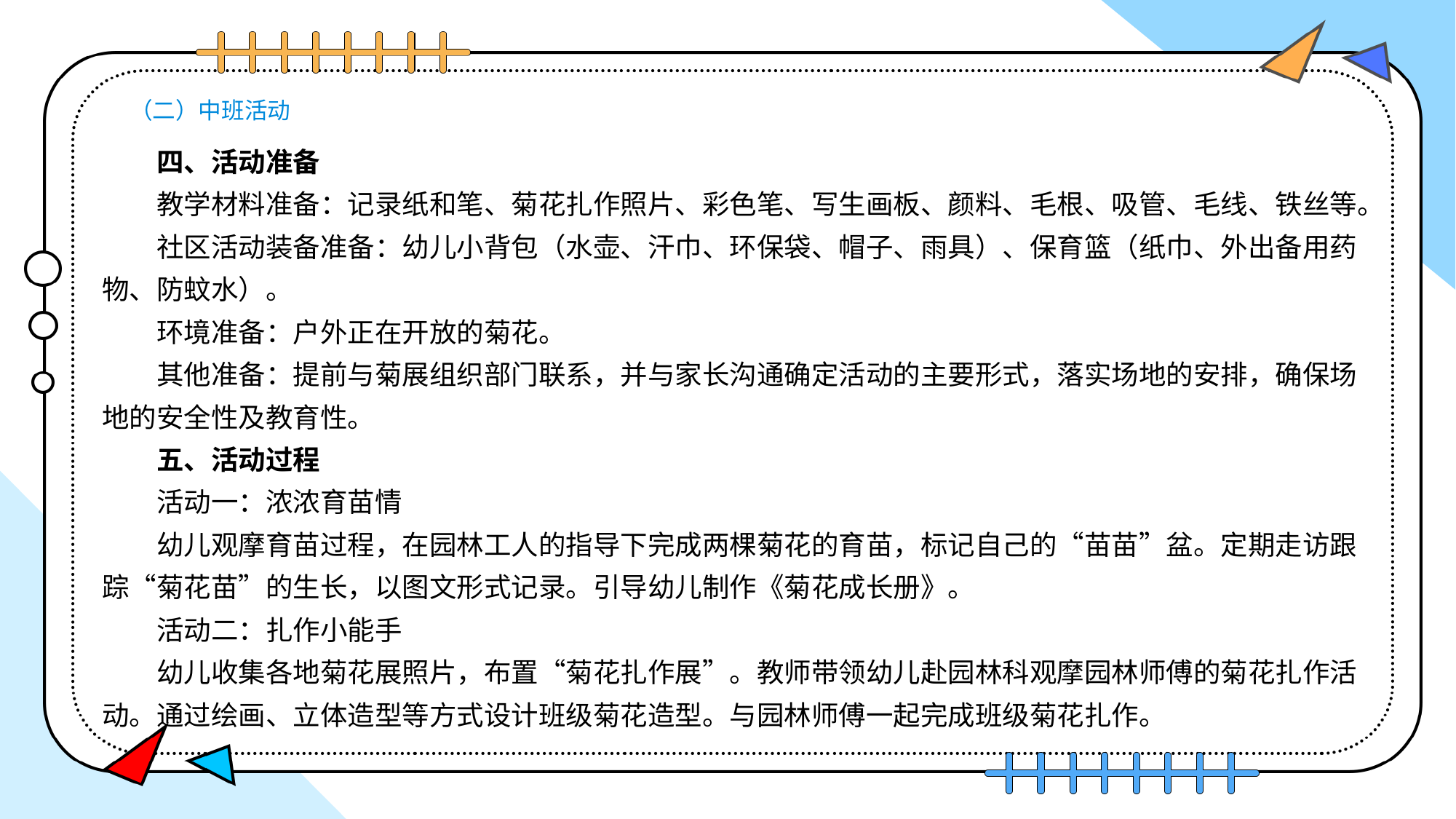

# （二）中班活动
四、活动准备
教学材料准备：记录纸和笔、菊花扎作照片、彩色笔、写生画板、颜料、毛根、吸管、毛线、铁丝等。
社区活动装备准备：幼儿小背包（水壶、汗巾、环保袋、帽子、雨具）、保育篮（纸巾、外出备用药物、防蚊水）。
环境准备：户外正在开放的菊花。
其他准备：提前与菊展组织部门联系，并与家长沟通确定活动的主要形式，落实场地的安排，确保场地的安全性及教育性。
五、活动过程
活动一：浓浓育苗情
幼儿观摩育苗过程，在园林工人的指导下完成两棵菊花的育苗，标记自己的“苗苗”盆。定期走访跟踪“菊花苗”的生长，以图文形式记录。引导幼儿制作《菊花成长册》。
活动二：扎作小能手
幼儿收集各地菊花展照片，布置“菊花扎作展”。教师带领幼儿赴园林科观摩园林师傅的菊花扎作活动。通过绘画、立体造型等方式设计班级菊花造型。与园林师傅一起完成班级菊花扎作。